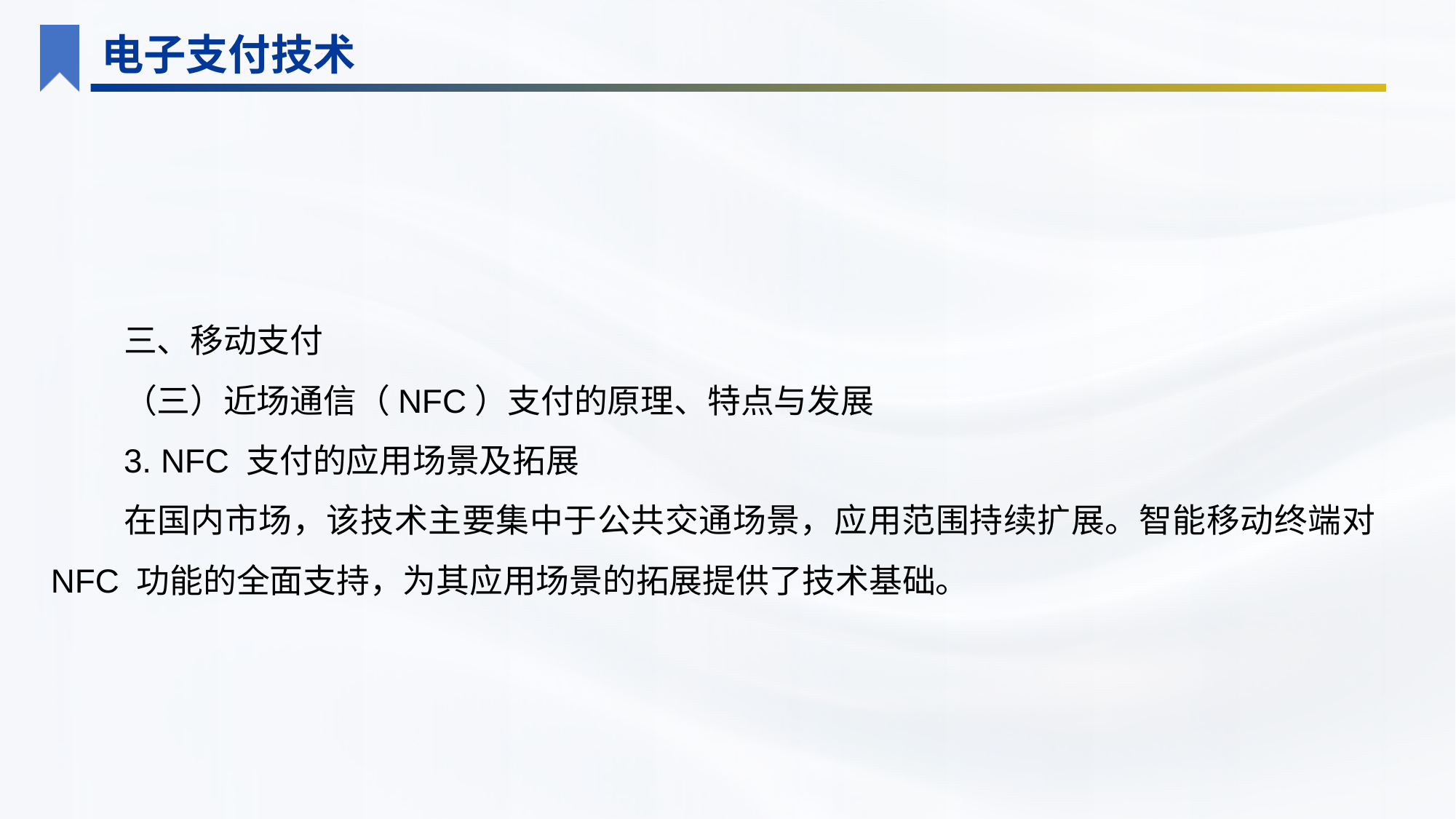

电子支付技术
三、移动支付
（三）近场通信（NFC）支付的原理、特点与发展
3. NFC 支付的应用场景及拓展
在国内市场，该技术主要集中于公共交通场景，应用范围持续扩展。智能移动终端对 NFC 功能的全面支持，为其应用场景的拓展提供了技术基础。